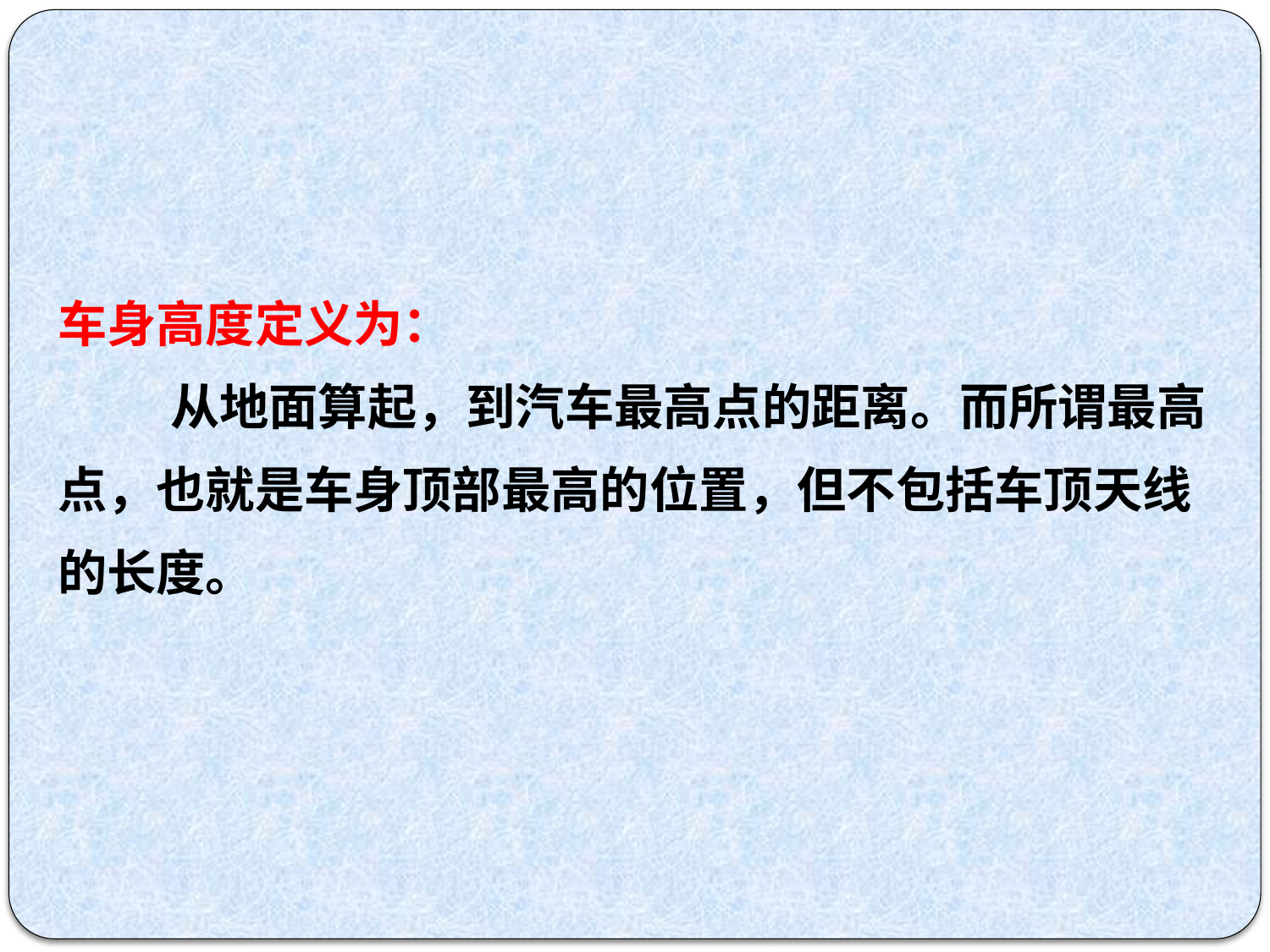

车身高度定义为：
         从地面算起，到汽车最高点的距离。而所谓最高点，也就是车身顶部最高的位置，但不包括车顶天线的长度。